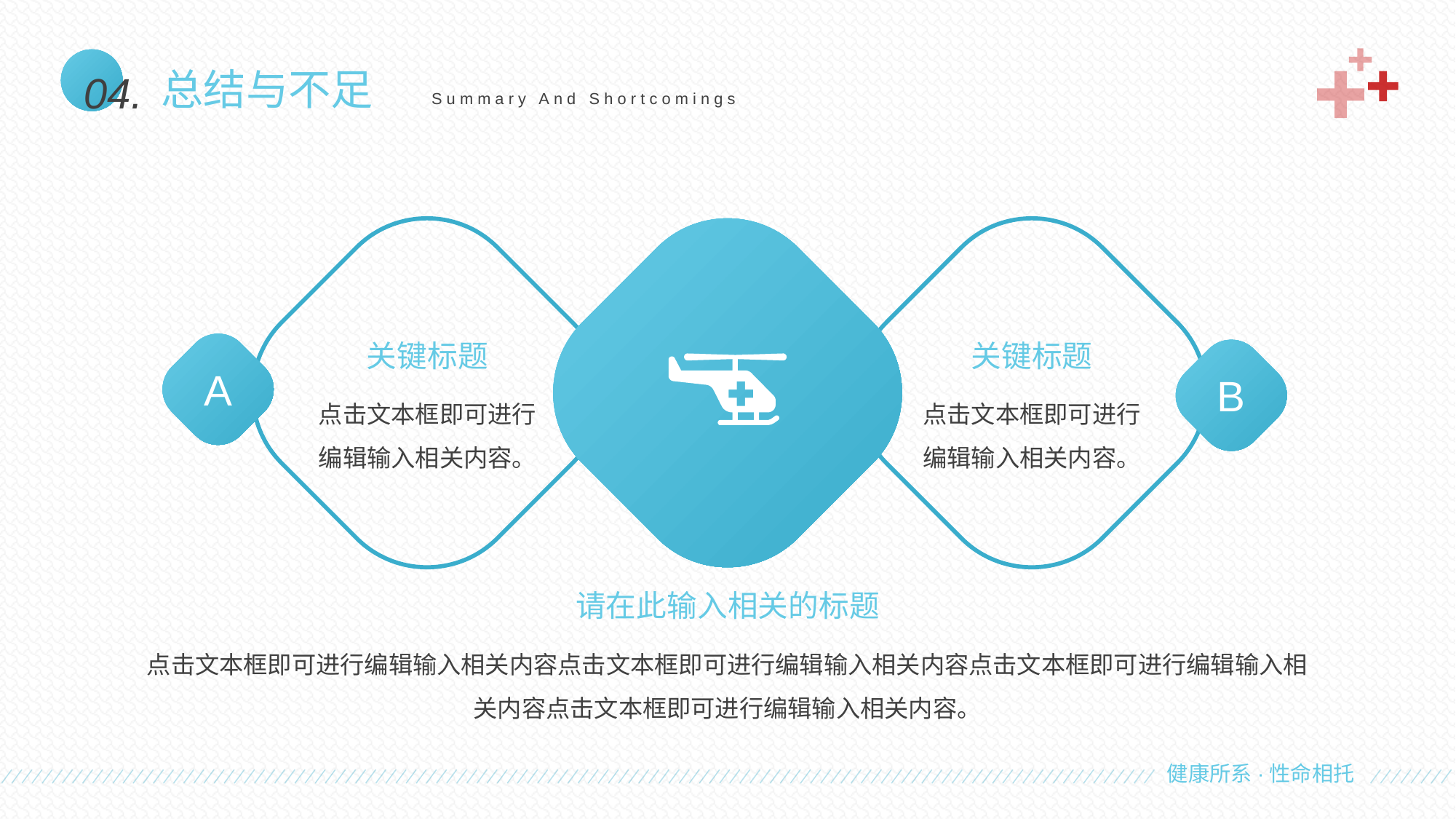

04.
总结与不足
Summary And Shortcomings

关键标题
点击文本框即可进行编辑输入相关内容。
关键标题
点击文本框即可进行编辑输入相关内容。

A
B
请在此输入相关的标题
点击文本框即可进行编辑输入相关内容点击文本框即可进行编辑输入相关内容点击文本框即可进行编辑输入相关内容点击文本框即可进行编辑输入相关内容。